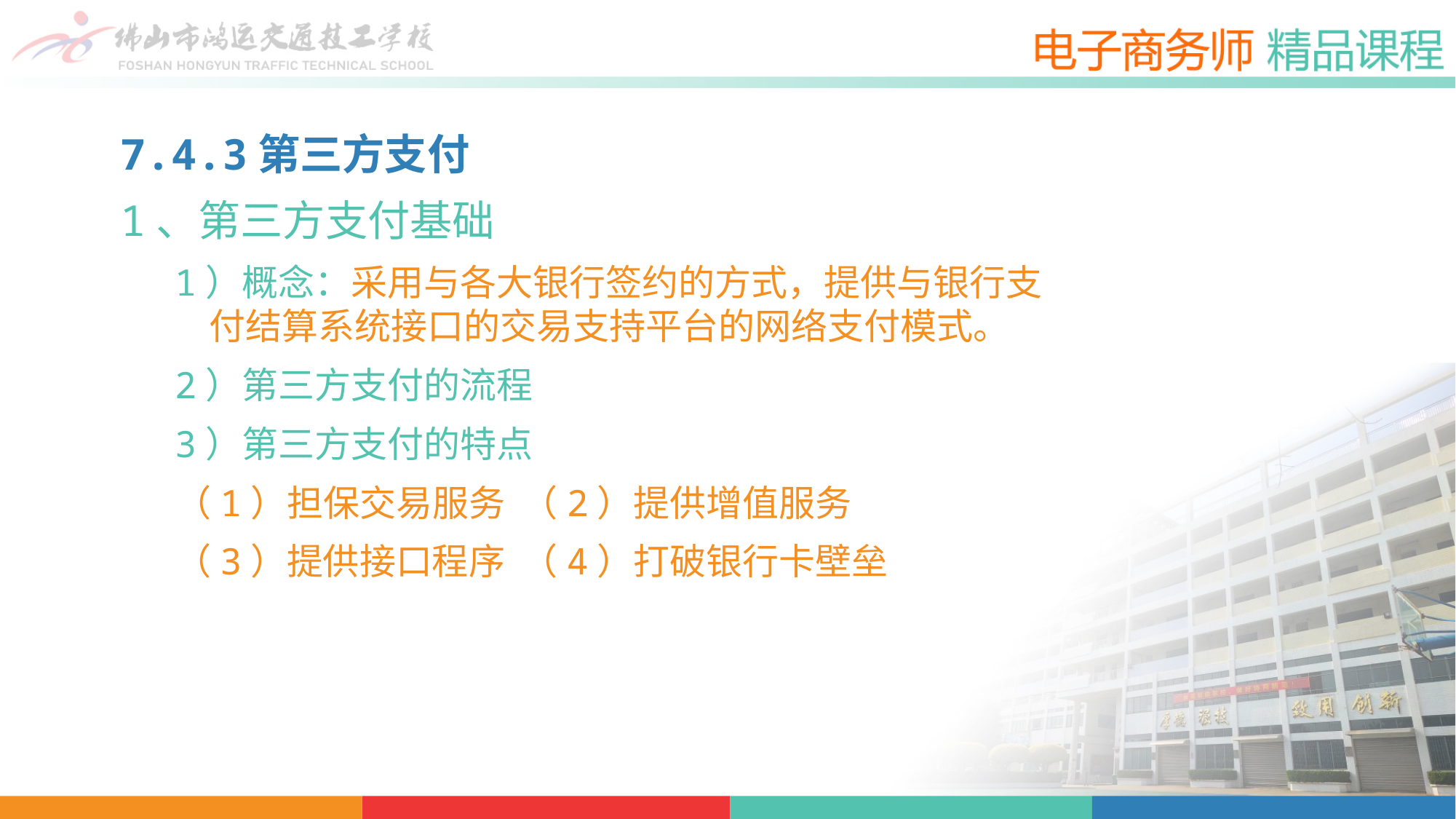

7.4.3第三方支付
1、第三方支付基础
1）概念：采用与各大银行签约的方式，提供与银行支付结算系统接口的交易支持平台的网络支付模式。
2）第三方支付的流程
3）第三方支付的特点
（1）担保交易服务  （2）提供增值服务
（3）提供接口程序  （4）打破银行卡壁垒